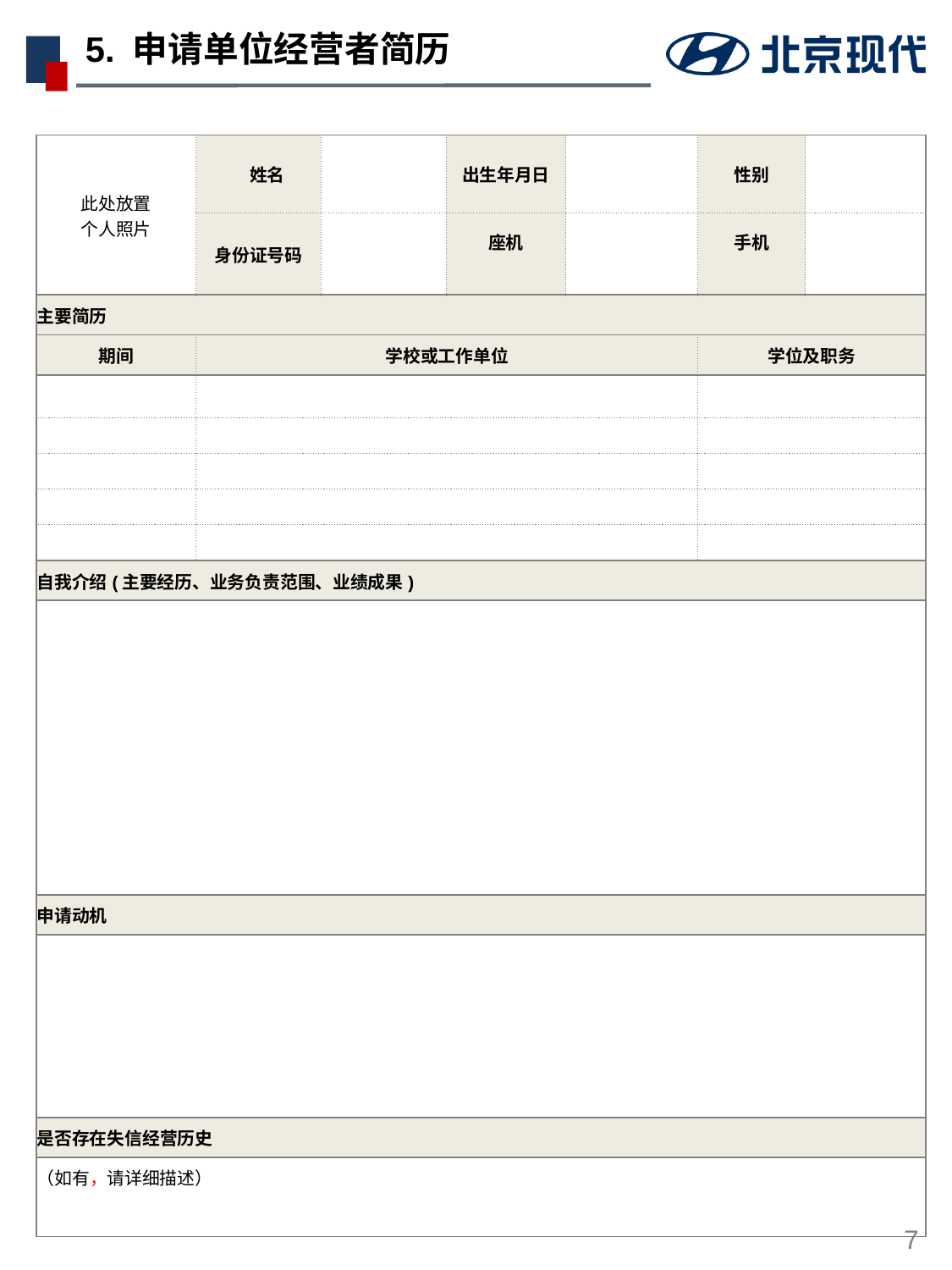

# 5. 申请单位经营者简历
| 此处放置 个人照片 | 姓名 |  | 出生年月日 |  | 性别 |  |
| --- | --- | --- | --- | --- | --- | --- |
|  | 身份证号码 |  | 座机 |  | 手机 |  |
| 主要简历 |  |  |  |  |  |  |
| 期间 | 学校或工作单位 |  |  |  | 学位及职务 |  |
|  |  |  |  |  |  |  |
|  |  |  |  |  |  |  |
|  |  |  |  |  |  |  |
|  |  |  |  |  |  |  |
|  |  |  |  |  |  |  |
| 自我介绍(主要经历、业务负责范围、业绩成果) |  |  |  |  |  |  |
|  |  |  |  |  |  |  |
| 申请动机 |  |  |  |  |  |  |
|  |  |  |  |  |  |  |
| 是否存在失信经营历史 |  |  |  |  |  |  |
| （如有，请详细描述） |  |  |  |  |  |  |